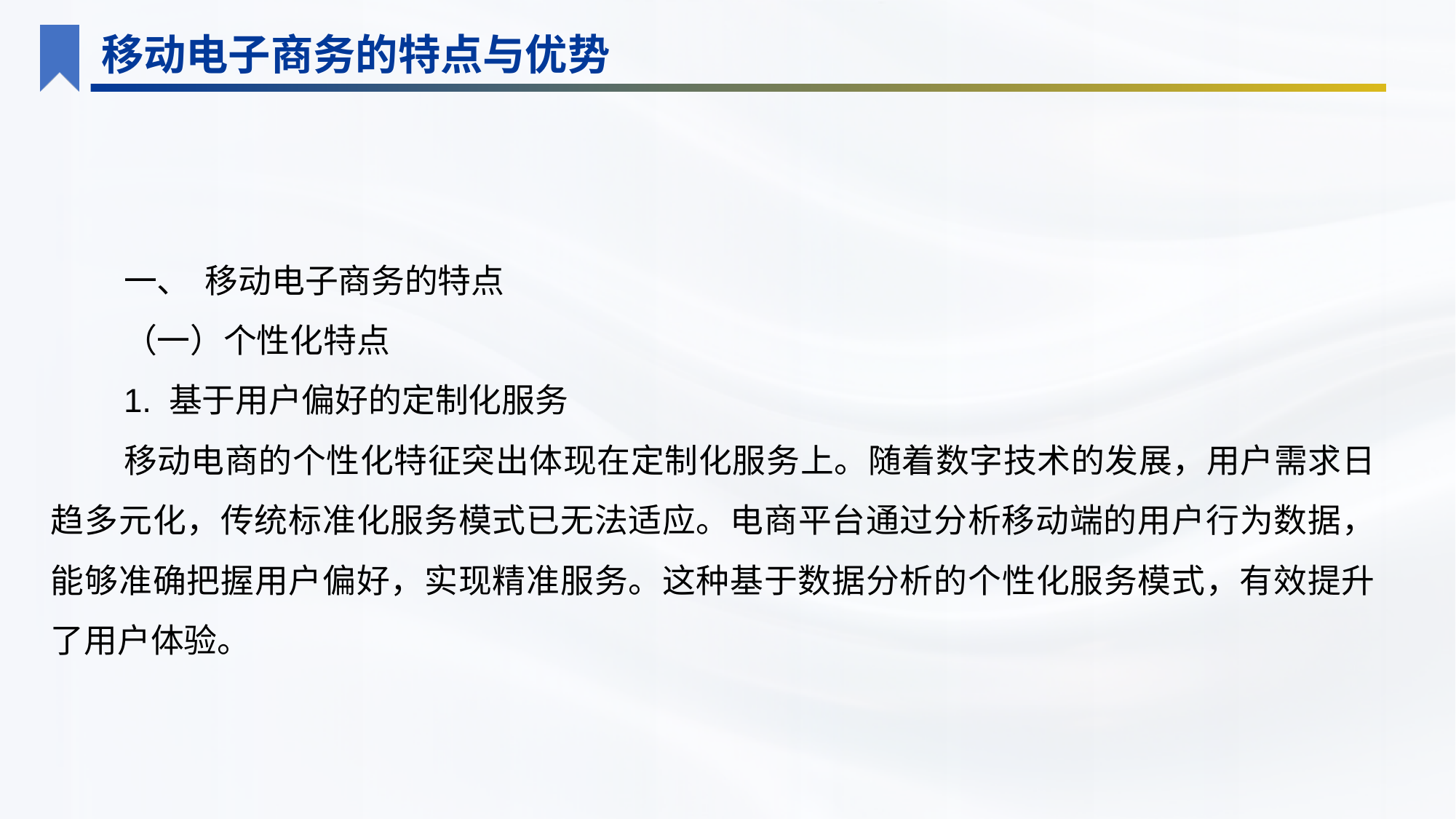

移动电子商务的特点与优势
一、  移动电子商务的特点
（一）个性化特点
1. 基于用户偏好的定制化服务
移动电商的个性化特征突出体现在定制化服务上。随着数字技术的发展，用户需求日趋多元化，传统标准化服务模式已无法适应。电商平台通过分析移动端的用户行为数据，能够准确把握用户偏好，实现精准服务。这种基于数据分析的个性化服务模式，有效提升了用户体验。